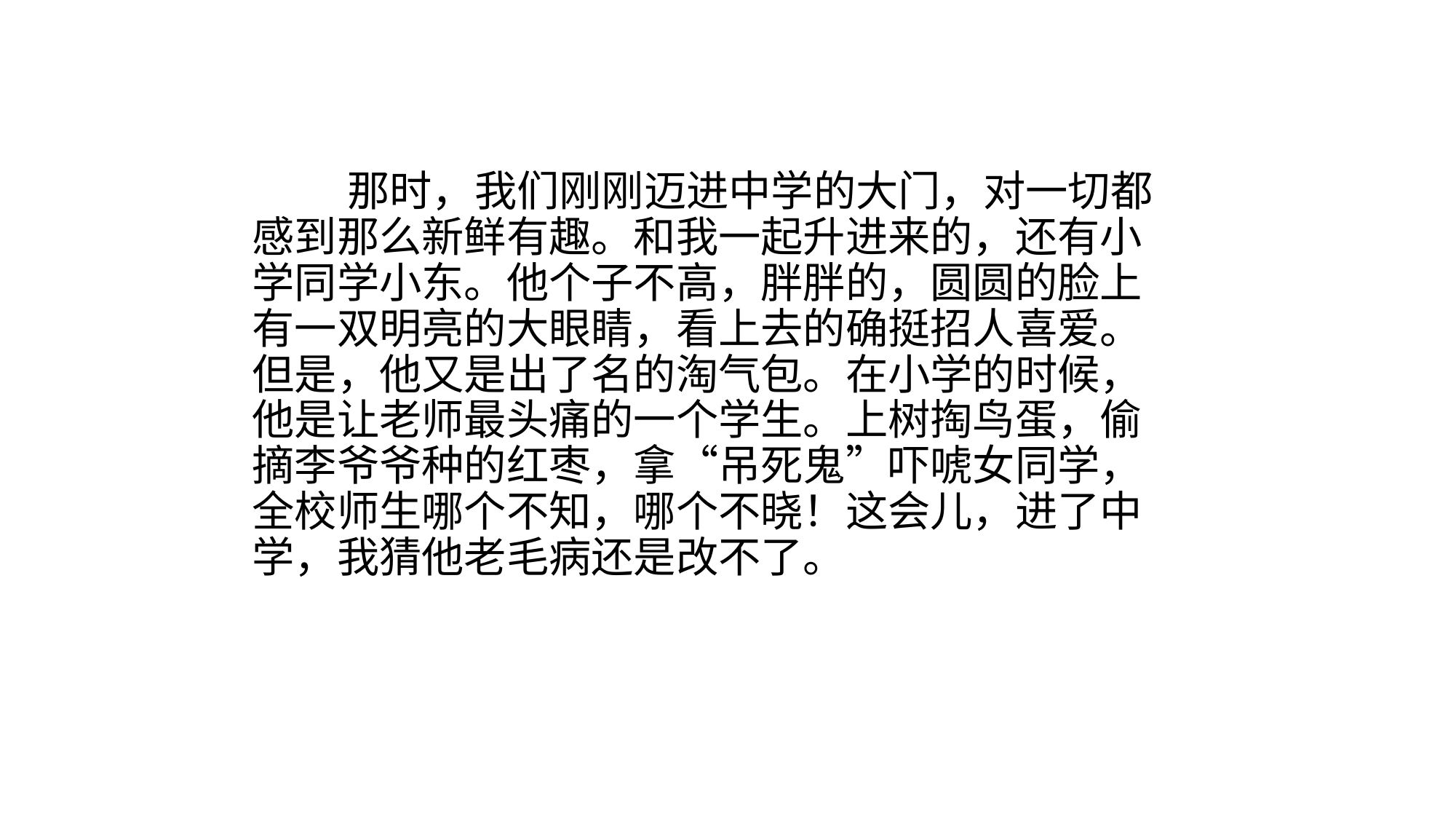

那时，我们刚刚迈进中学的大门，对一切都感到那么新鲜有趣。和我一起升进来的，还有小学同学小东。他个子不高，胖胖的，圆圆的脸上有一双明亮的大眼睛，看上去的确挺招人喜爱。但是，他又是出了名的淘气包。在小学的时候，他是让老师最头痛的一个学生。上树掏鸟蛋，偷摘李爷爷种的红枣，拿“吊死鬼”吓唬女同学，全校师生哪个不知，哪个不晓！这会儿，进了中学，我猜他老毛病还是改不了。